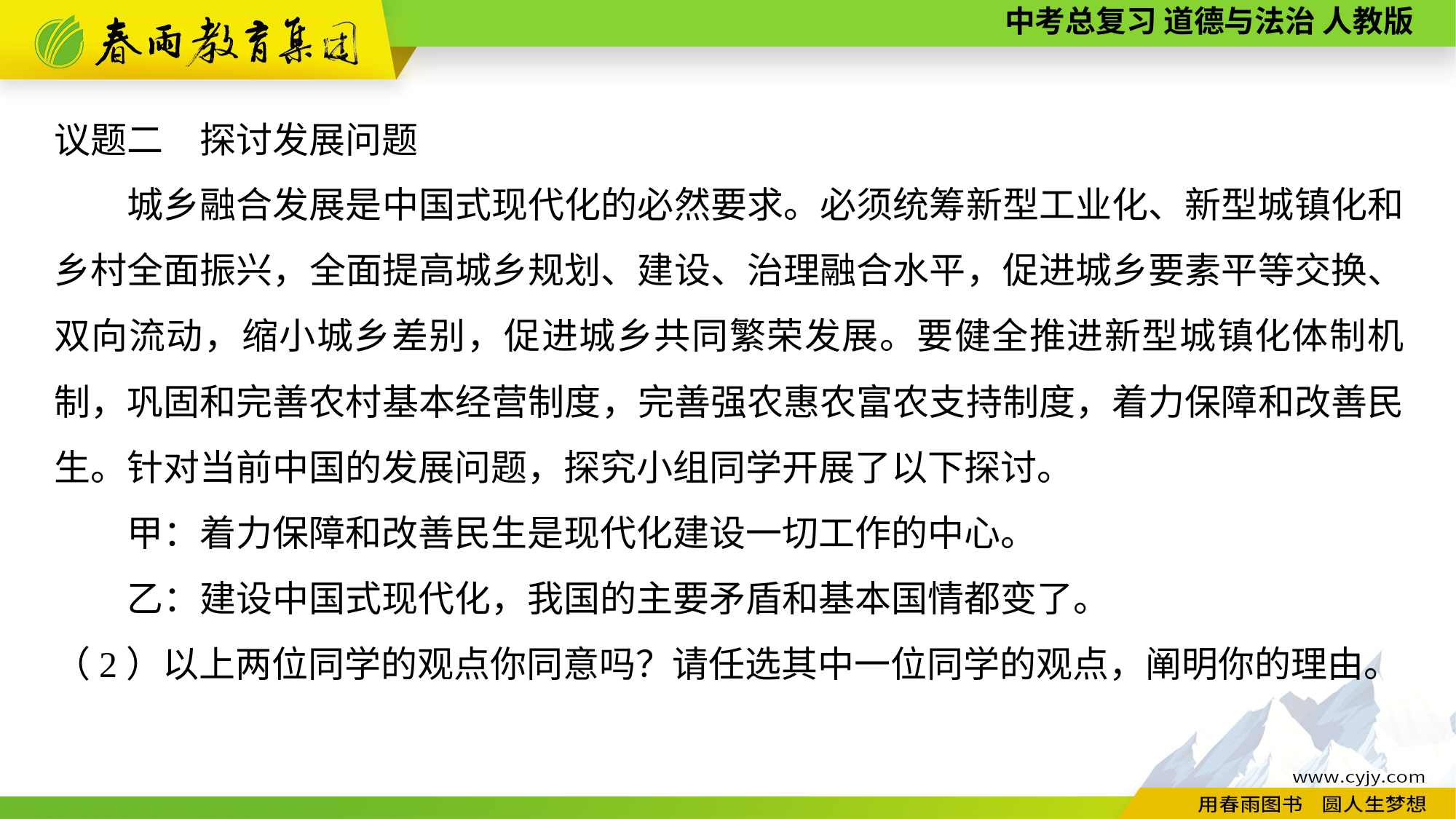

议题二　探讨发展问题
　　城乡融合发展是中国式现代化的必然要求。必须统筹新型工业化、新型城镇化和乡村全面振兴，全面提高城乡规划、建设、治理融合水平，促进城乡要素平等交换、双向流动，缩小城乡差别，促进城乡共同繁荣发展。要健全推进新型城镇化体制机制，巩固和完善农村基本经营制度，完善强农惠农富农支持制度，着力保障和改善民生。针对当前中国的发展问题，探究小组同学开展了以下探讨。
　　甲：着力保障和改善民生是现代化建设一切工作的中心。
　　乙：建设中国式现代化，我国的主要矛盾和基本国情都变了。
（2）以上两位同学的观点你同意吗？请任选其中一位同学的观点，阐明你的理由。